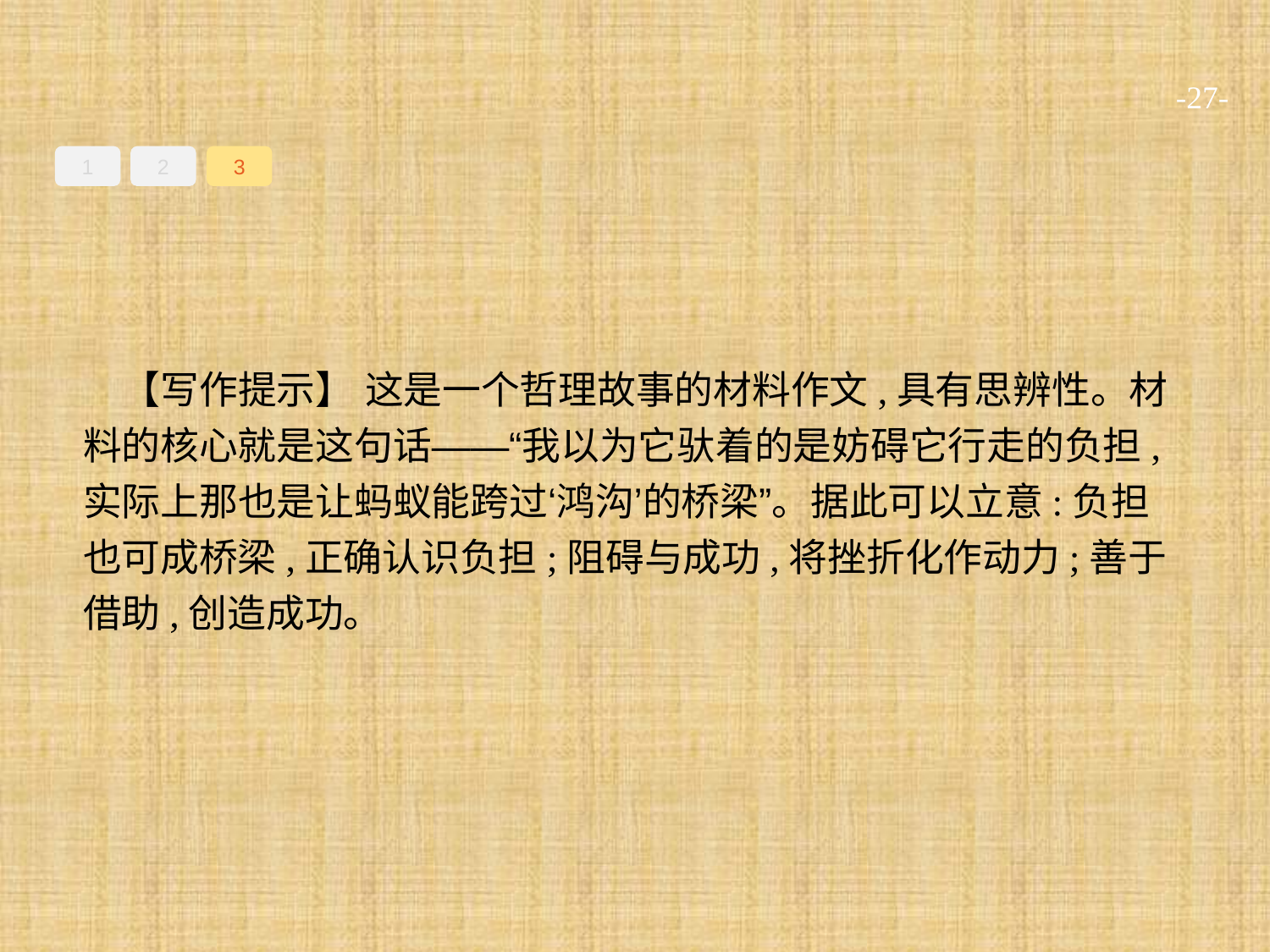

-27-
1
2
3
【写作提示】 这是一个哲理故事的材料作文,具有思辨性。材料的核心就是这句话——“我以为它驮着的是妨碍它行走的负担,实际上那也是让蚂蚁能跨过‘鸿沟’的桥梁”。据此可以立意:负担也可成桥梁,正确认识负担;阻碍与成功,将挫折化作动力;善于借助,创造成功。